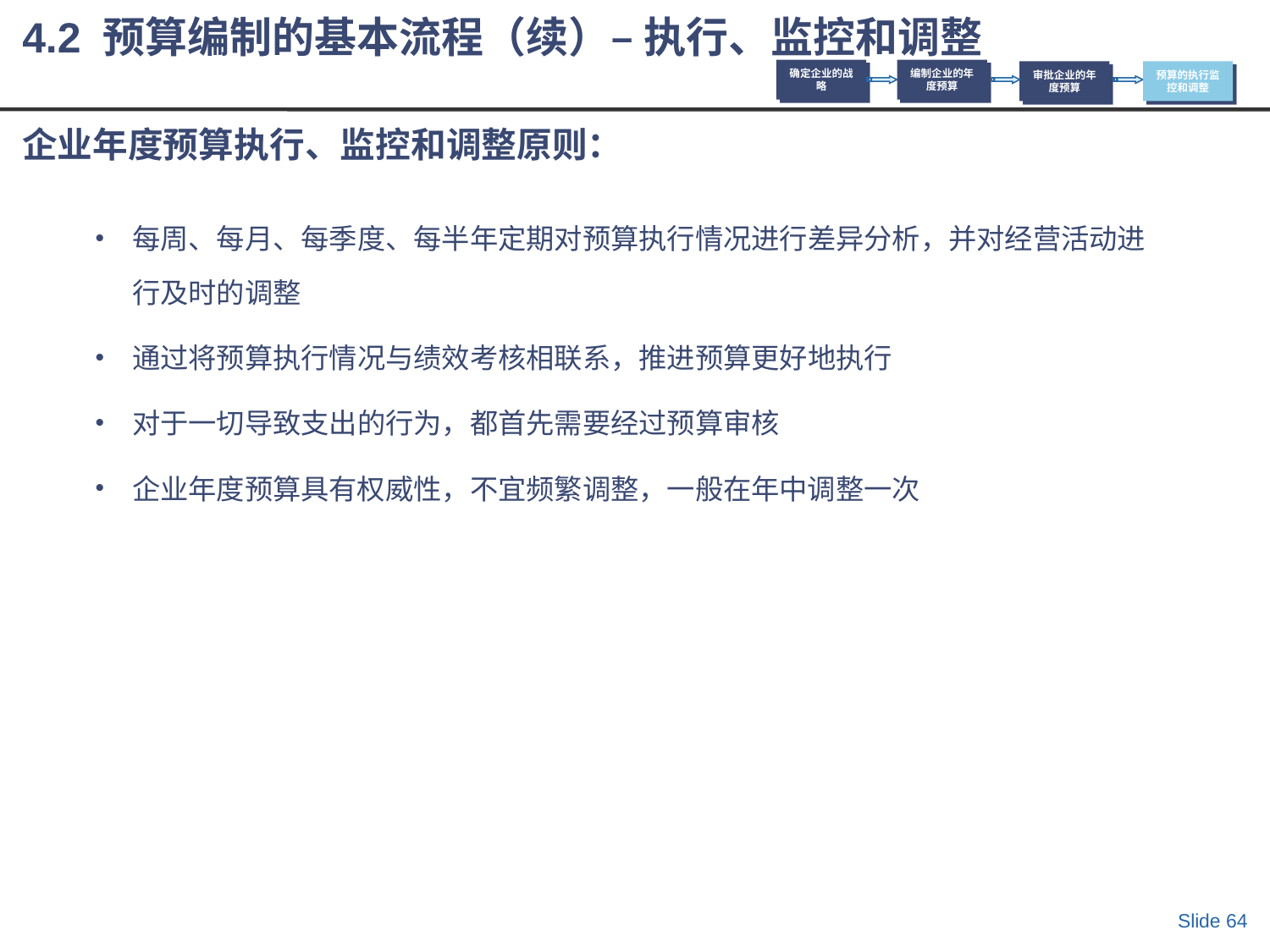

4.2 预算编制的基本流程（续）– 执行、监控和调整
确定企业的战略
编制企业的年度预算
审批企业的年度预算
预算的执行监控和调整

# 企业年度预算执行、监控和调整原则：
每周、每月、每季度、每半年定期对预算执行情况进行差异分析，并对经营活动进行及时的调整
通过将预算执行情况与绩效考核相联系，推进预算更好地执行
对于一切导致支出的行为，都首先需要经过预算审核
企业年度预算具有权威性，不宜频繁调整，一般在年中调整一次
Slide 64